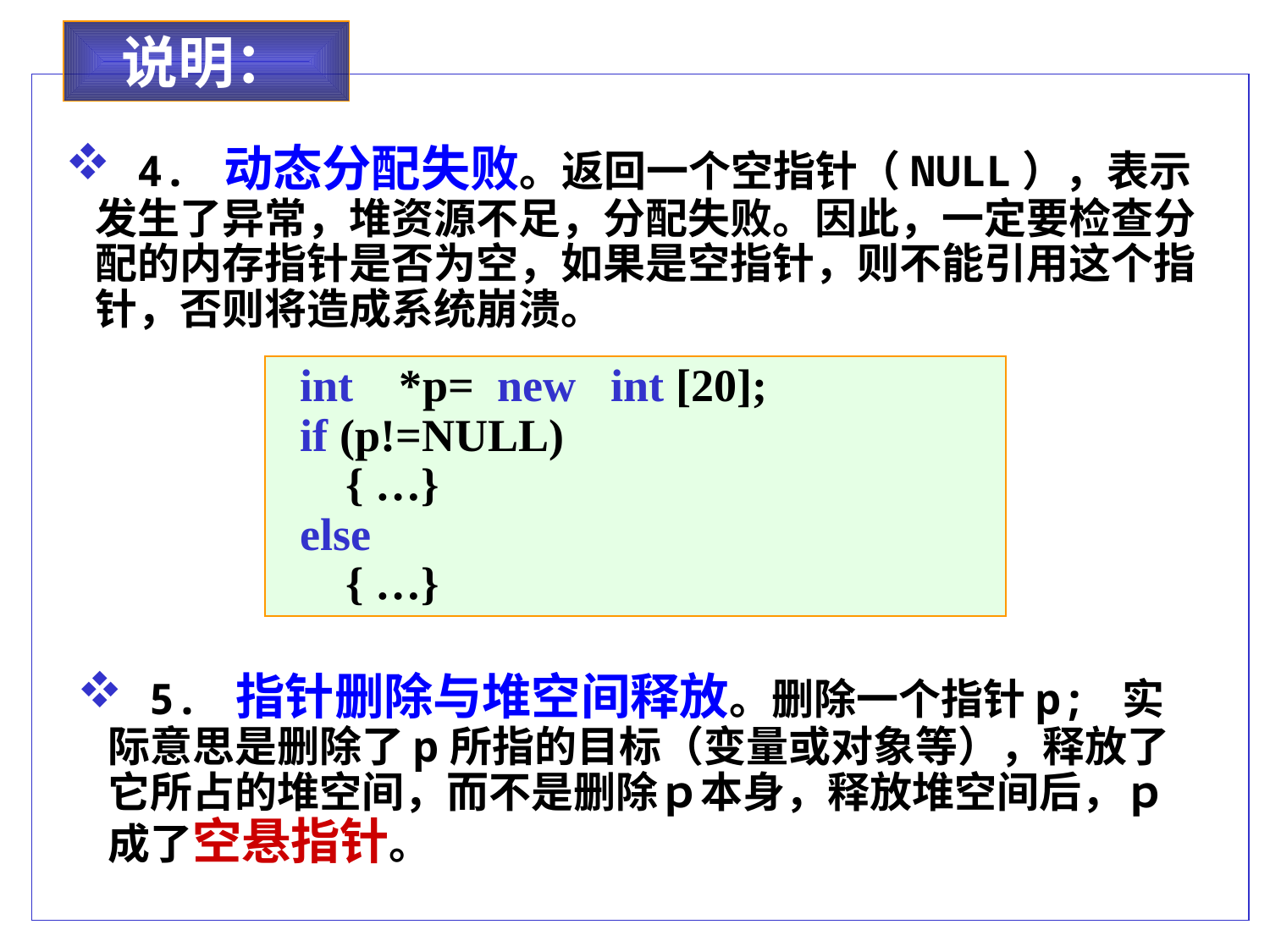

说明：

 4. 动态分配失败。返回一个空指针（NULL），表示发生了异常，堆资源不足，分配失败。因此，一定要检查分配的内存指针是否为空，如果是空指针，则不能引用这个指针，否则将造成系统崩溃。
  int    *p=  new   int [20];
  if (p!=NULL)
      { …}
  else
      { …}
 5. 指针删除与堆空间释放。删除一个指针p; 实际意思是删除了p所指的目标（变量或对象等），释放了它所占的堆空间，而不是删除ｐ本身，释放堆空间后，ｐ成了空悬指针。